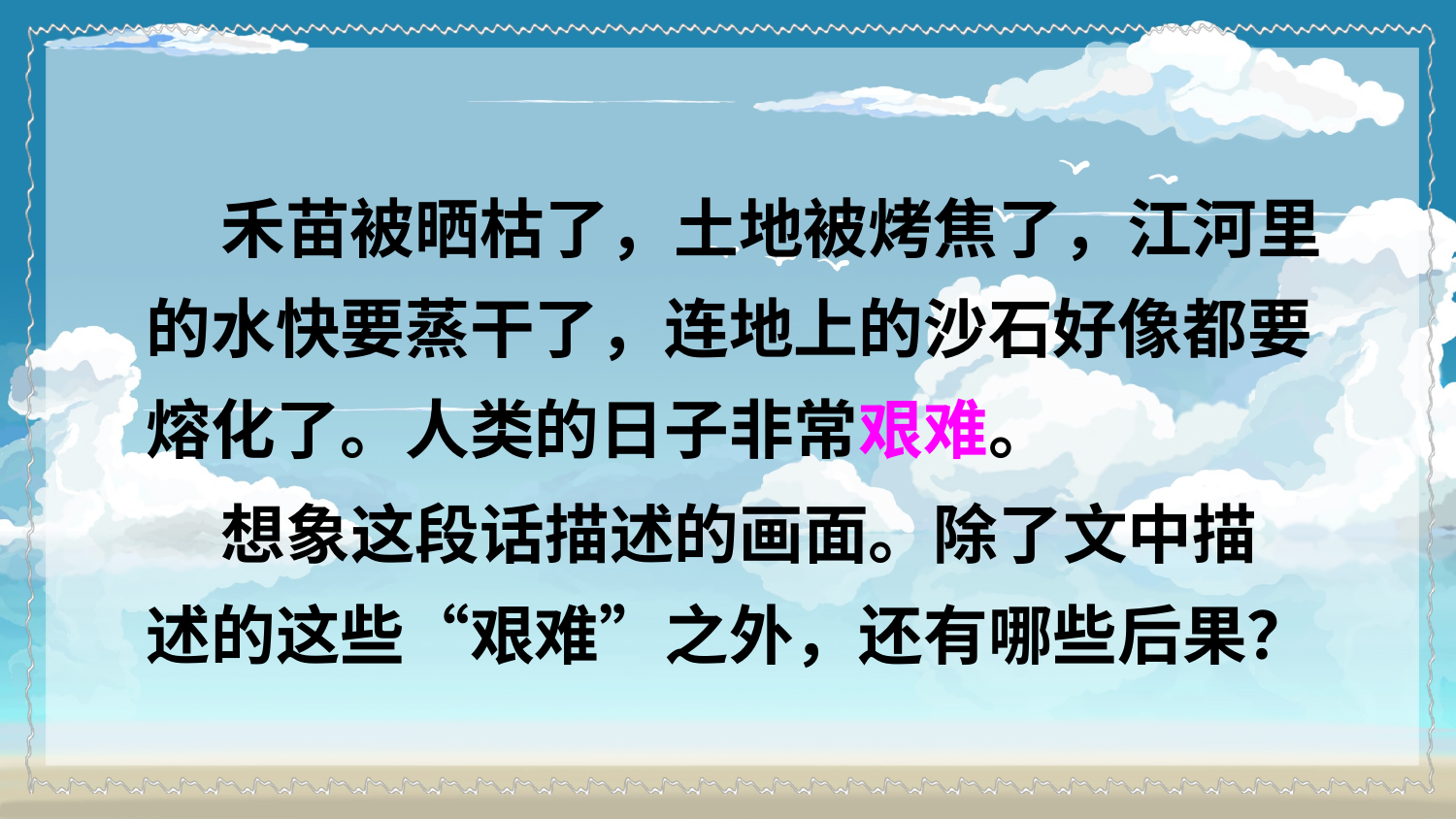

禾苗被晒枯了，土地被烤焦了，江河里的水快要蒸干了，连地上的沙石好像都要熔化了。人类的日子非常艰难。
    想象这段话描述的画面。除了文中描述的这些“艰难”之外，还有哪些后果？